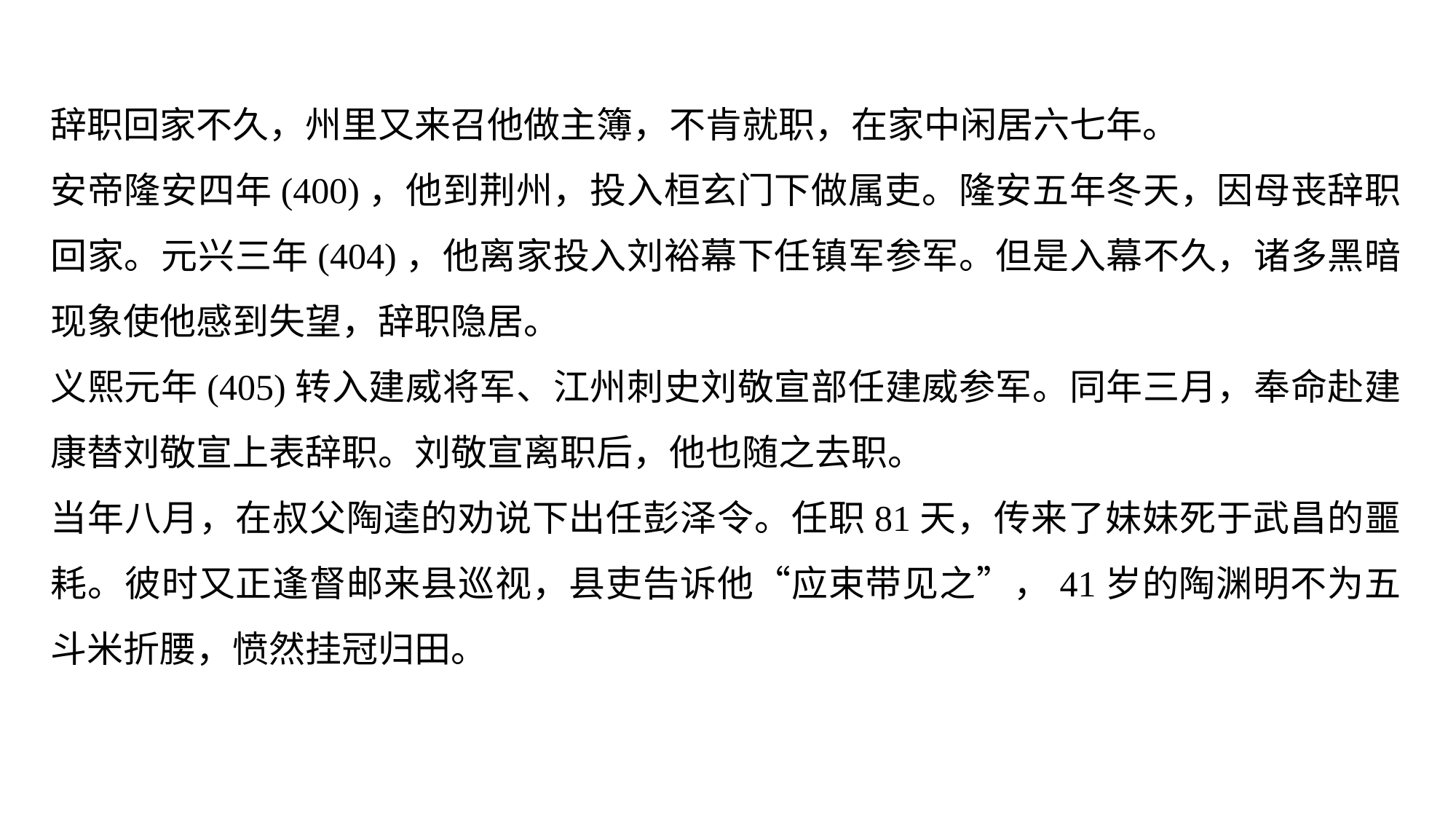

辞职回家不久，州里又来召他做主簿，不肯就职，在家中闲居六七年。
安帝隆安四年(400)，他到荆州，投入桓玄门下做属吏。隆安五年冬天，因母丧辞职回家。元兴三年(404)，他离家投入刘裕幕下任镇军参军。但是入幕不久，诸多黑暗现象使他感到失望，辞职隐居。
义熙元年(405)转入建威将军、江州刺史刘敬宣部任建威参军。同年三月，奉命赴建康替刘敬宣上表辞职。刘敬宣离职后，他也随之去职。
当年八月，在叔父陶逵的劝说下出任彭泽令。任职81天，传来了妹妹死于武昌的噩耗。彼时又正逢督邮来县巡视，县吏告诉他“应束带见之”，41岁的陶渊明不为五斗米折腰，愤然挂冠归田。